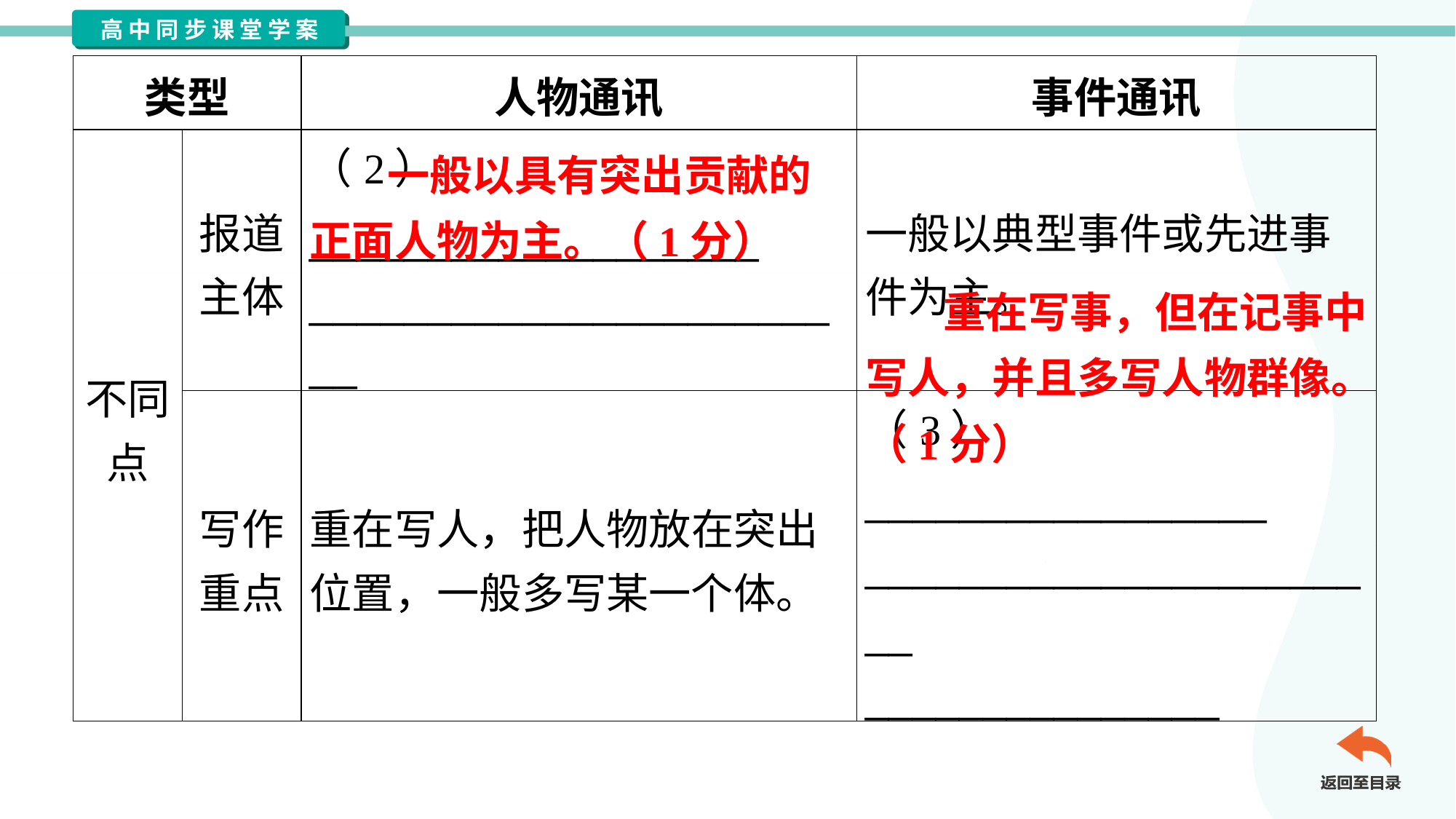

| 类型 |  | 人物通讯 | 事件通讯 |
| --- | --- | --- | --- |
| 不同 点 | 报道 主体 | （2） \_\_\_\_\_\_\_\_\_\_\_\_\_\_\_\_\_\_\_ \_\_\_\_\_\_\_\_\_\_\_\_\_\_\_\_\_\_\_\_\_\_\_\_ | 一般以典型事件或先进事 件为主。 |
|  | 写作 重点 | 重在写人，把人物放在突出 位置，一般多写某一个体。 | （3） \_\_\_\_\_\_\_\_\_\_\_\_\_\_\_\_\_ \_\_\_\_\_\_\_\_\_\_\_\_\_\_\_\_\_\_\_\_\_\_\_ \_\_\_\_\_\_\_\_\_\_\_\_\_\_\_ |
       一般以具有突出贡献的正面人物为主。（1分）
       重在写事，但在记事中写人，并且多写人物群像。（1分）